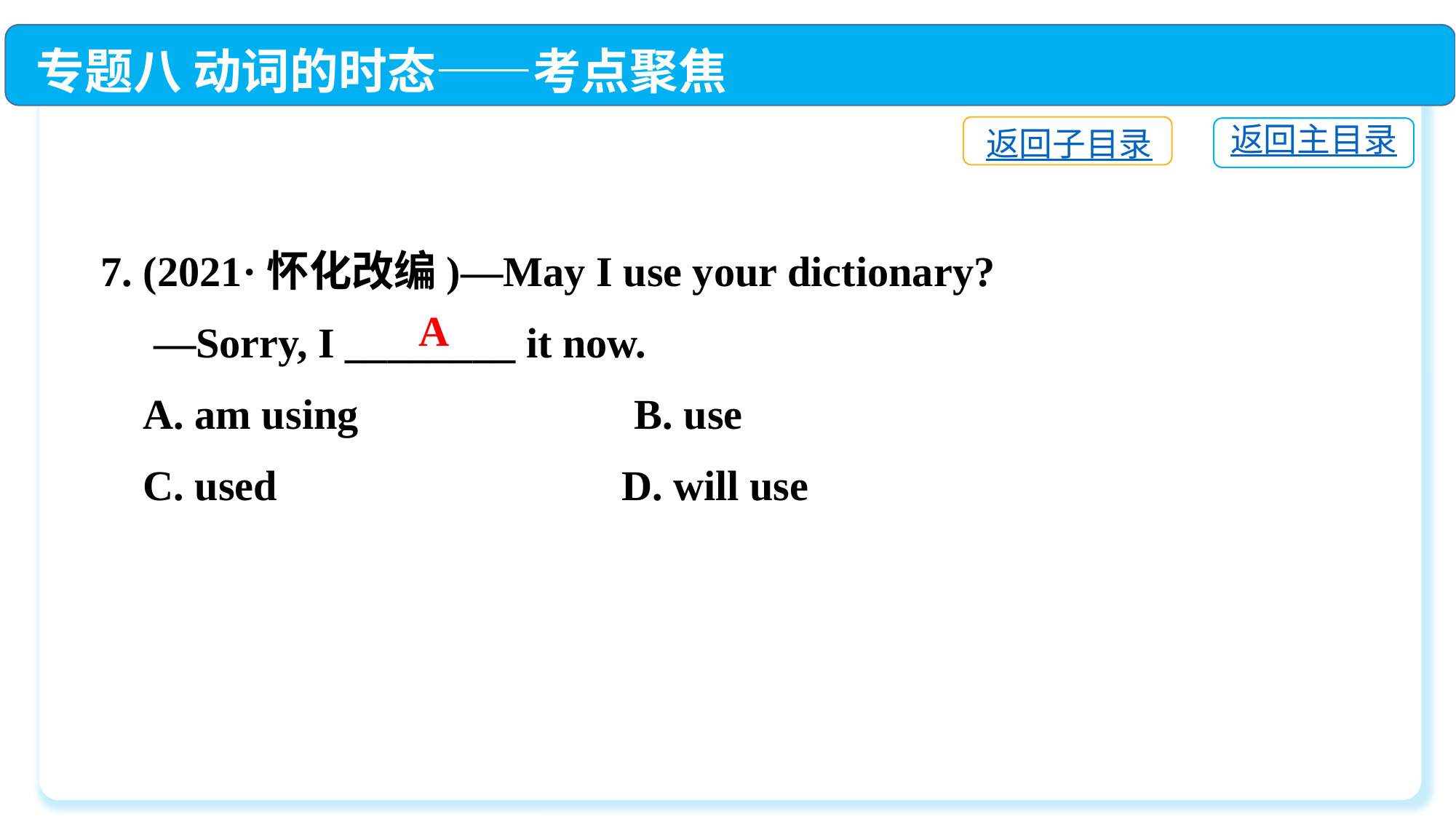

专题八 动词的时态——考点聚焦

返回子目录
返回主目录
7. (2021·怀化改编)—May I use your dictionary?
     —Sorry, I ________ it now.
    A. am using　　	         B. use
    C. used　　	                   D. will use

A